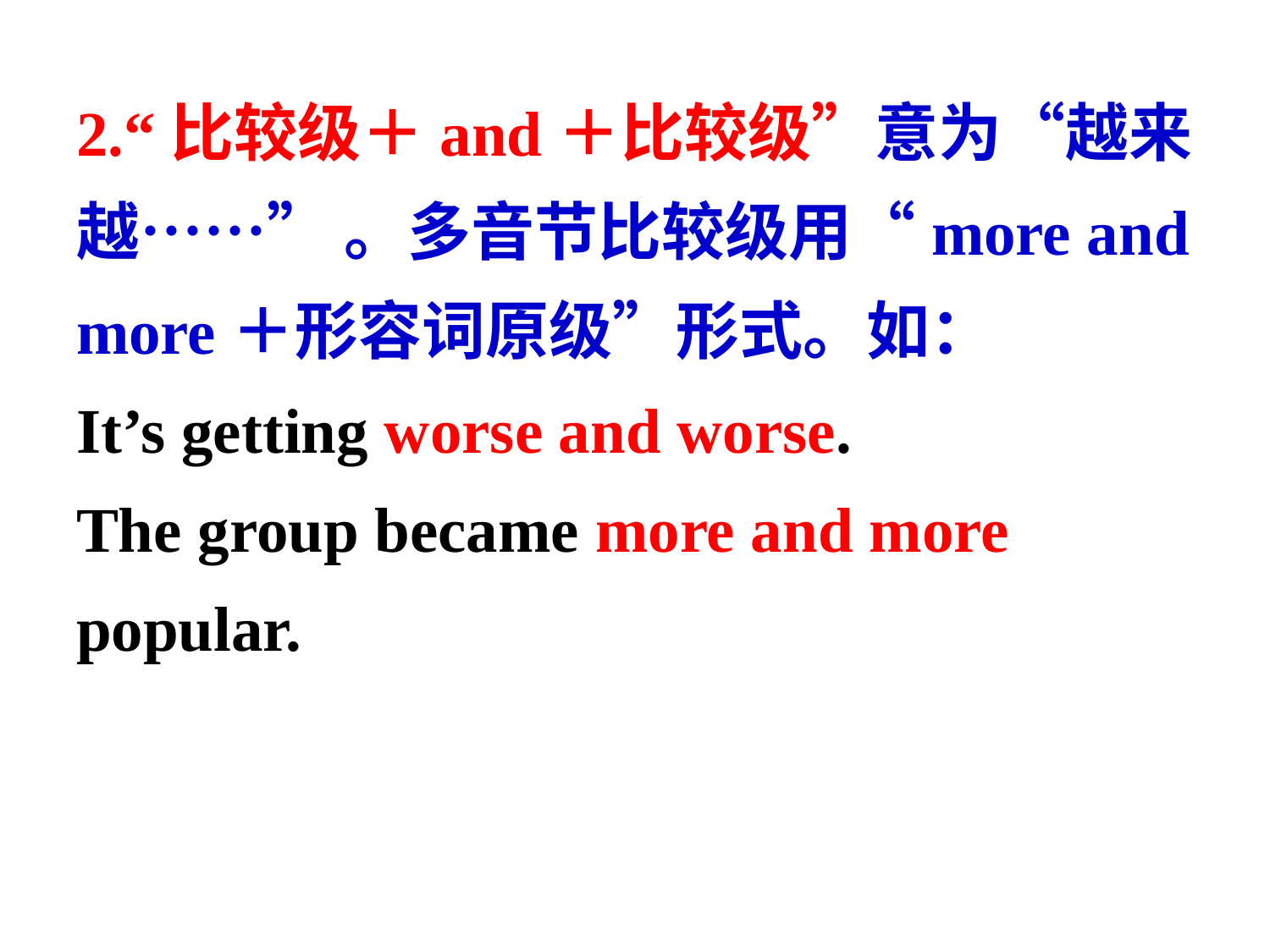

2.“比较级＋and＋比较级”意为“越来
越……” 。多音节比较级用“more and
more＋形容词原级”形式。如：
It’s getting worse and worse.
The group became more and more
popular.